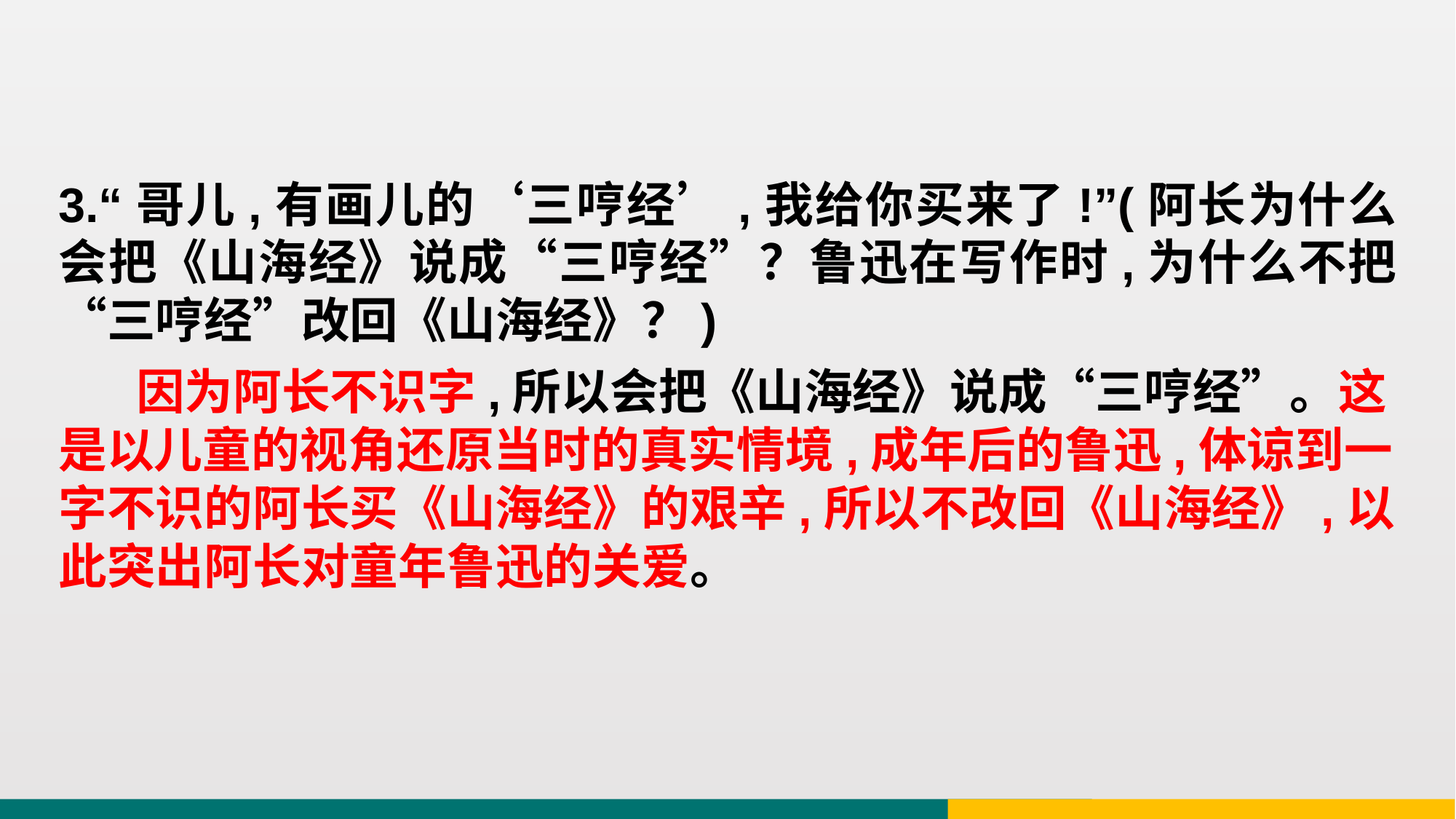

3.“哥儿,有画儿的‘三哼经’,我给你买来了!”(阿长为什么会把《山海经》说成“三哼经”？鲁迅在写作时,为什么不把“三哼经”改回《山海经》？)
       因为阿长不识字,所以会把《山海经》说成“三哼经”。这是以儿童的视角还原当时的真实情境,成年后的鲁迅,体谅到一字不识的阿长买《山海经》的艰辛,所以不改回《山海经》,以此突出阿长对童年鲁迅的关爱。